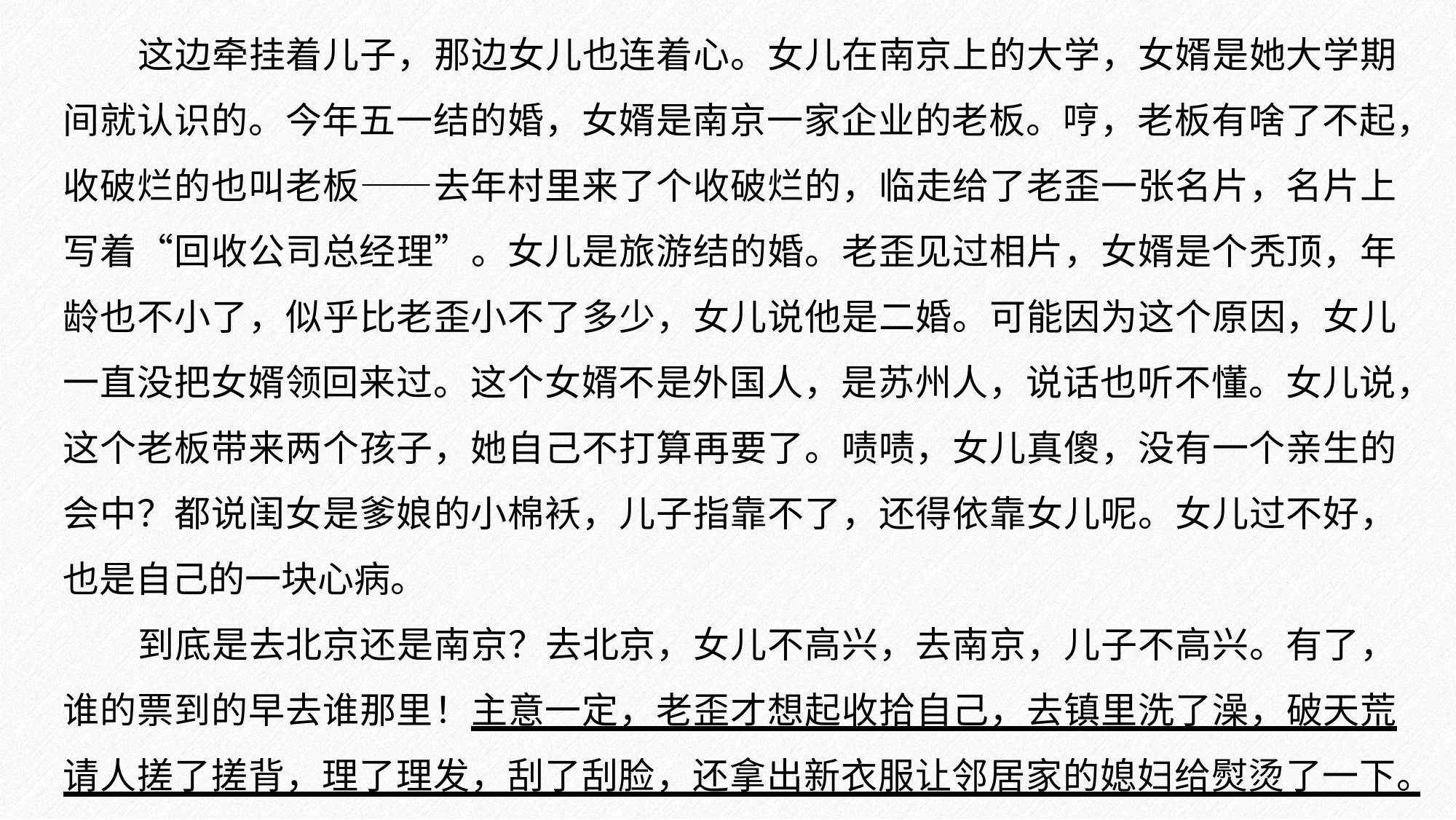

这边牵挂着儿子，那边女儿也连着心。女儿在南京上的大学，女婿是她大学期间就认识的。今年五一结的婚，女婿是南京一家企业的老板。哼，老板有啥了不起，收破烂的也叫老板——去年村里来了个收破烂的，临走给了老歪一张名片，名片上写着“回收公司总经理”。女儿是旅游结的婚。老歪见过相片，女婿是个秃顶，年龄也不小了，似乎比老歪小不了多少，女儿说他是二婚。可能因为这个原因，女儿一直没把女婿领回来过。这个女婿不是外国人，是苏州人，说话也听不懂。女儿说，这个老板带来两个孩子，她自己不打算再要了。啧啧，女儿真傻，没有一个亲生的会中？都说闺女是爹娘的小棉袄，儿子指靠不了，还得依靠女儿呢。女儿过不好，也是自己的一块心病。
到底是去北京还是南京？去北京，女儿不高兴，去南京，儿子不高兴。有了，谁的票到的早去谁那里！主意一定，老歪才想起收拾自己，去镇里洗了澡，破天荒请人搓了搓背，理了理发，刮了刮脸，还拿出新衣服让邻居家的媳妇给熨烫了一下。